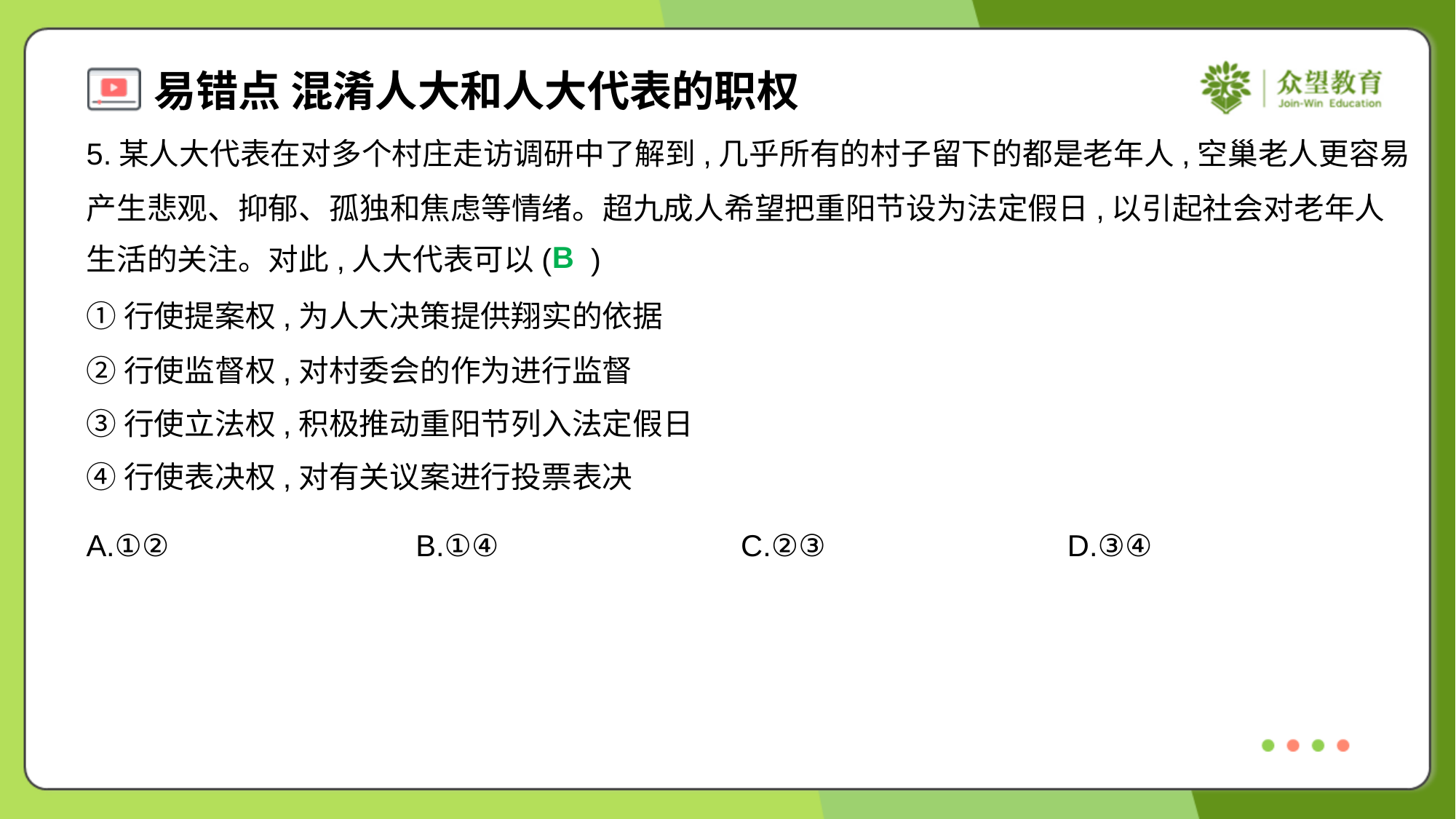

5.某人大代表在对多个村庄走访调研中了解到,几乎所有的村子留下的都是老年人,空巢老人更容易
产生悲观、抑郁、孤独和焦虑等情绪。超九成人希望把重阳节设为法定假日,以引起社会对老年人
生活的关注。对此,人大代表可以(     )
B
①行使提案权,为人大决策提供翔实的依据
②行使监督权,对村委会的作为进行监督
③行使立法权,积极推动重阳节列入法定假日
④行使表决权,对有关议案进行投票表决
A.①②	B.①④	C.②③	D.③④